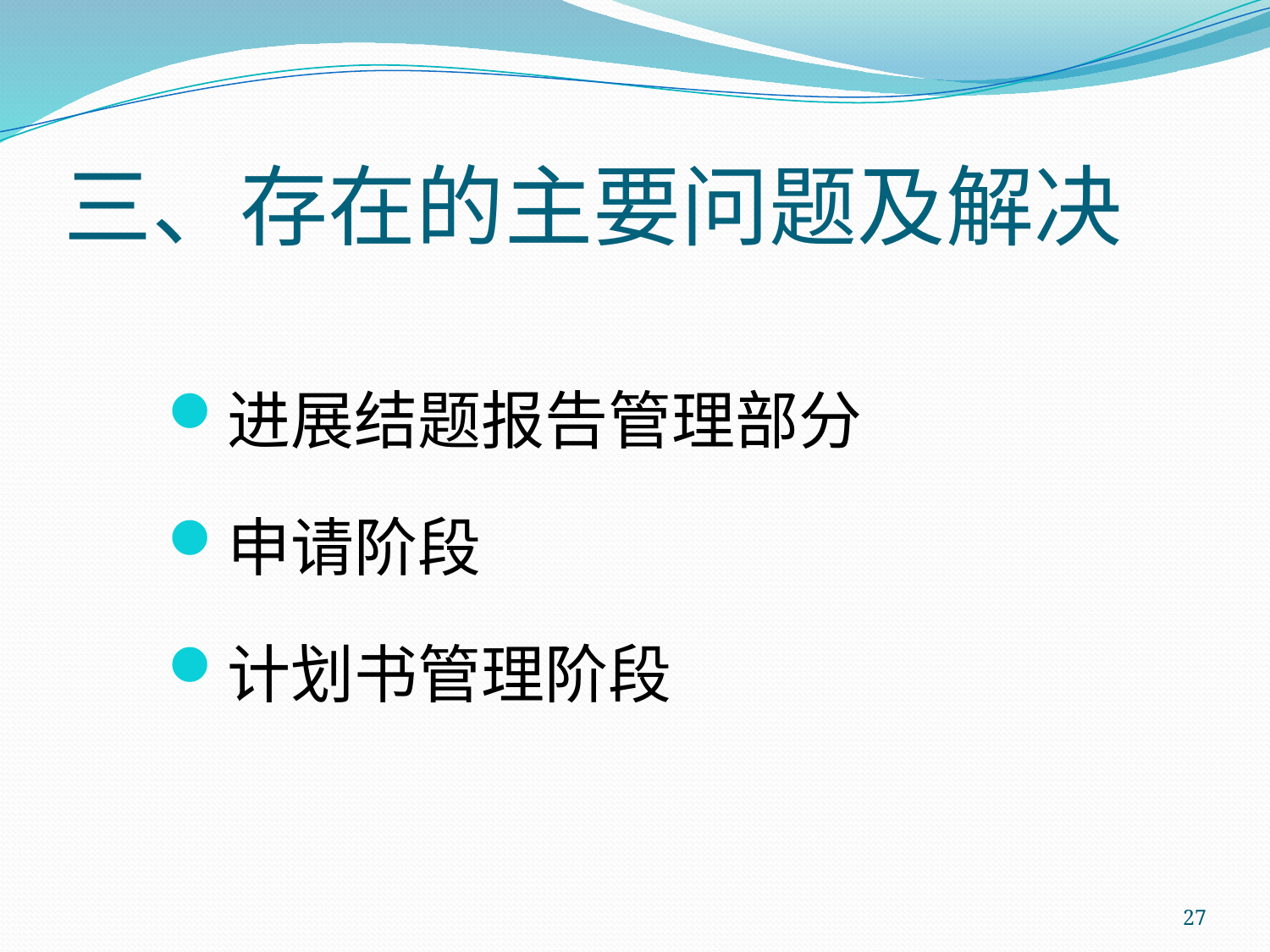

# 三、存在的主要问题及解决
进展结题报告管理部分
申请阶段
计划书管理阶段
27